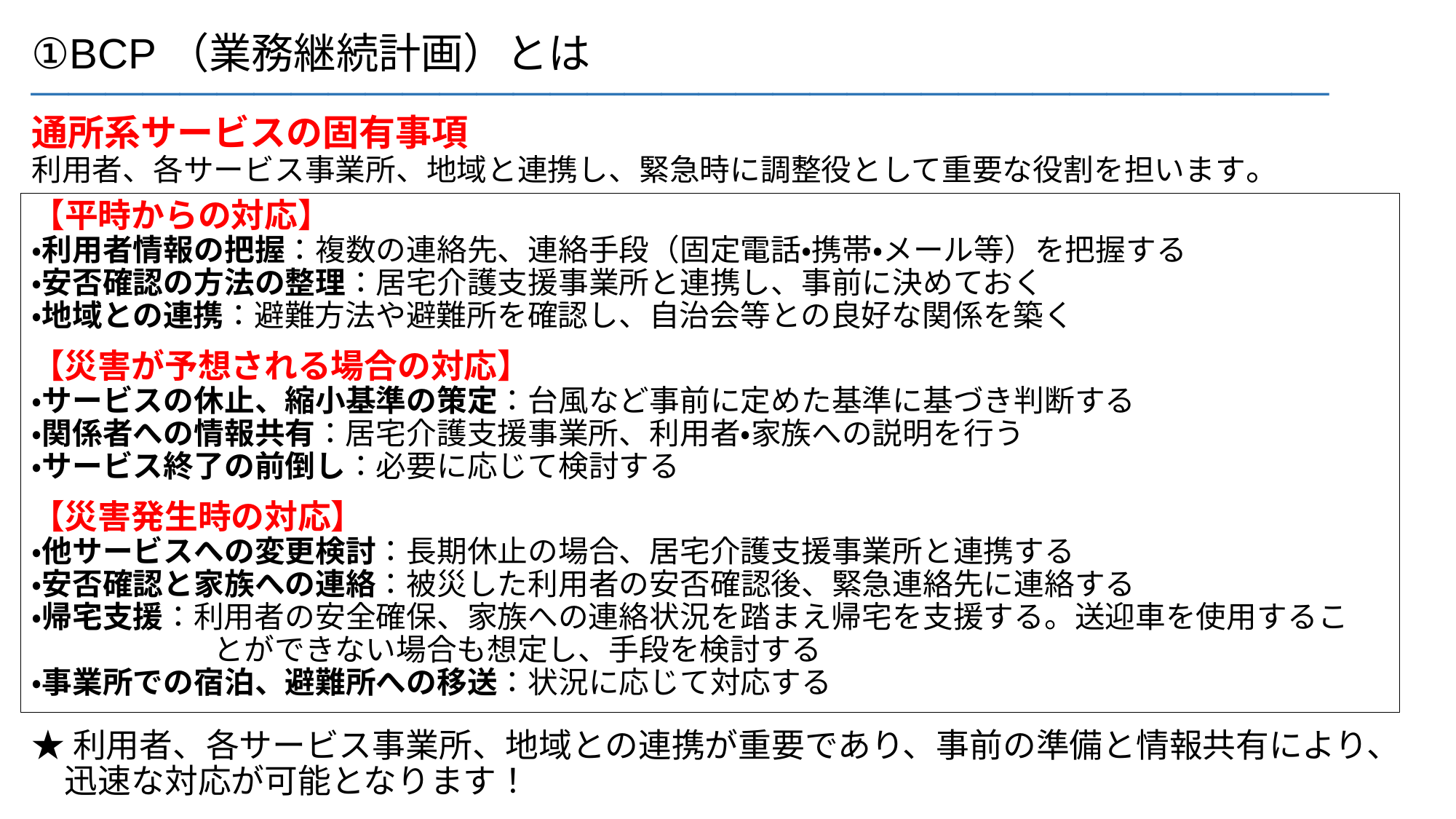

___________________________________
①BCP（業務継続計画）とは
通所系サービスの固有事項
利用者、各サービス事業所、地域と連携し、緊急時に調整役として重要な役割を担います。
【平時からの対応】
・利用者情報の把握：複数の連絡先、連絡手段（固定電話・携帯・メール等）を把握する
・安否確認の方法の整理：居宅介護支援事業所と連携し、事前に決めておく
・地域との連携：避難方法や避難所を確認し、自治会等との良好な関係を築く

【災害が予想される場合の対応】
・サービスの休止、縮小基準の策定：台風など事前に定めた基準に基づき判断する
・関係者への情報共有：居宅介護支援事業所、利用者・家族への説明を行う
・サービス終了の前倒し：必要に応じて検討する

【災害発生時の対応】
・他サービスへの変更検討：長期休止の場合、居宅介護支援事業所と連携する
・安否確認と家族への連絡：被災した利用者の安否確認後、緊急連絡先に連絡する
・帰宅支援：利用者の安全確保、家族への連絡状況を踏まえ帰宅を支援する。送迎車を使用するこ
　　　　　　とができない場合も想定し、手段を検討する
・事業所での宿泊、避難所への移送：状況に応じて対応する
★利用者、各サービス事業所、地域との連携が重要であり、事前の準備と情報共有により、
　迅速な対応が可能となります！